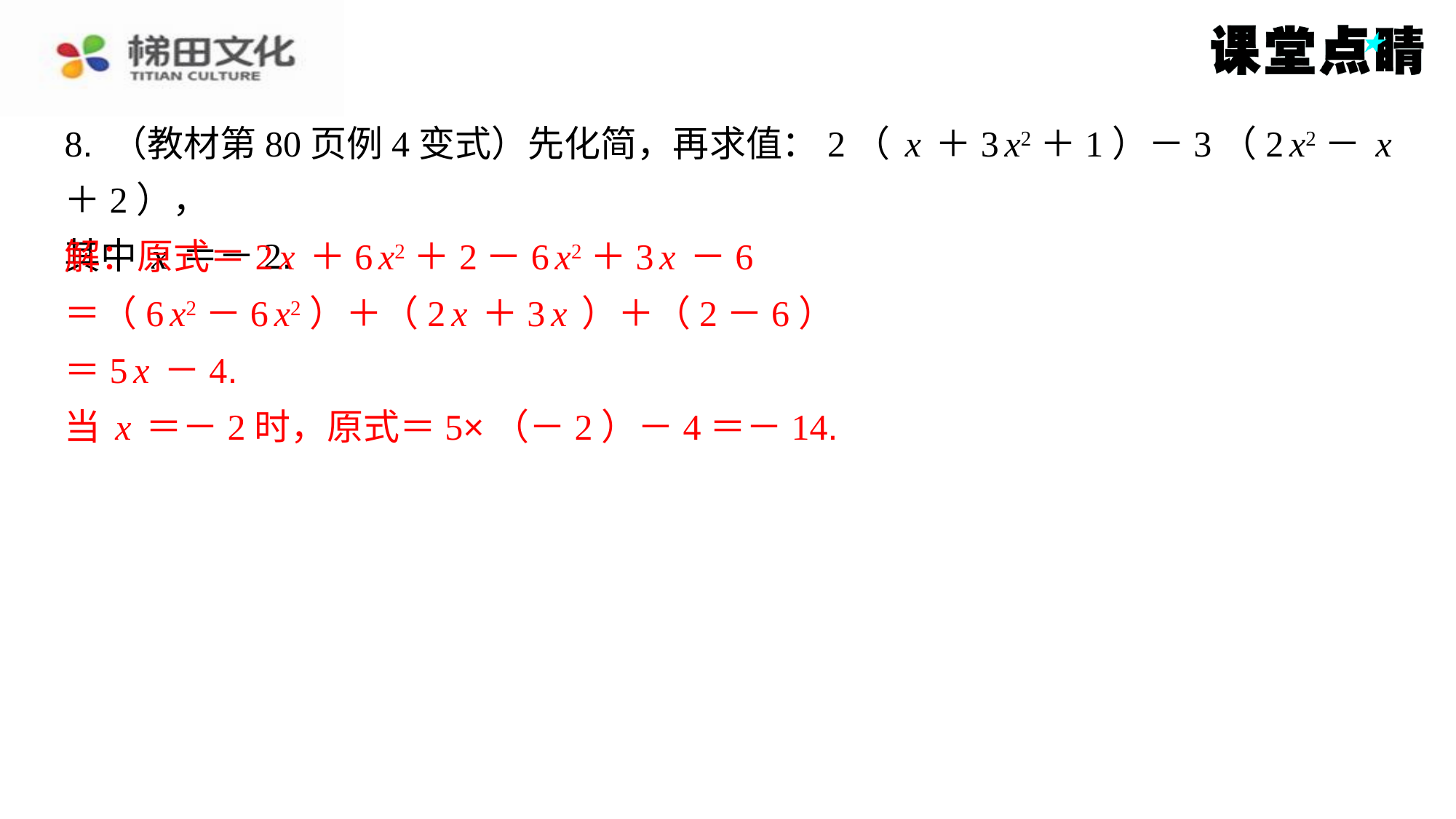

8. （教材第80页例4变式）先化简，再求值：2（x＋3x2＋1）－3（2x2－x＋2），
其中x＝－2.
解：原式＝2x＋6x2＋2－6x2＋3x－6
＝（6x2－6x2）＋（2x＋3x）＋（2－6）
＝5x－4.
当x＝－2时，原式＝5×（－2）－4＝－14.
解：原式＝2x＋6x2＋2－6x2＋3x－6
＝（6x2－6x2）＋（2x＋3x）＋（2－6）
＝5x－4.
当x＝－2时，原式＝5×（－2）－4＝－14.